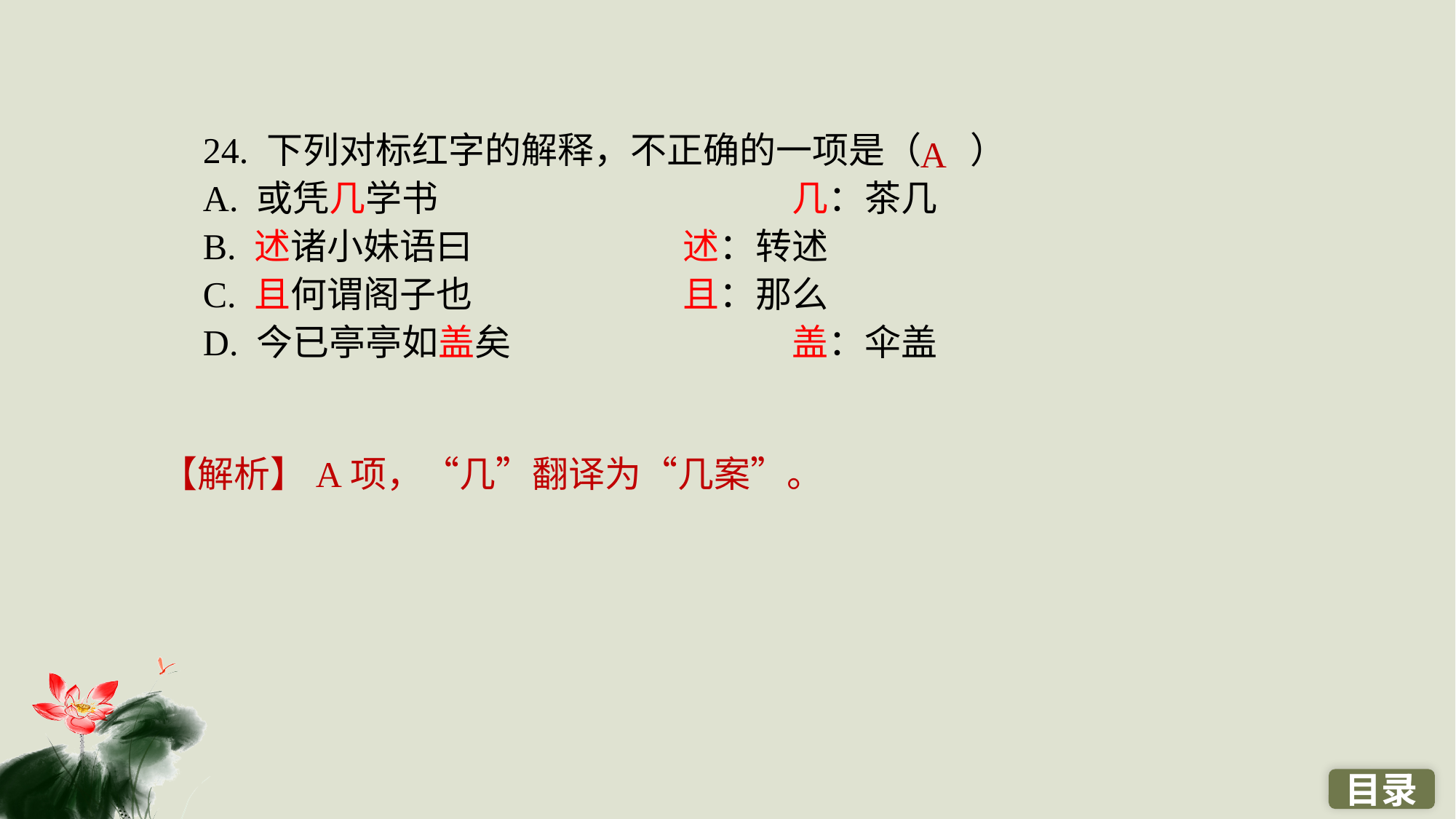

24. 下列对标红字的解释，不正确的一项是（      ）
A. 或凭几学书　　		　	几：茶几
B. 述诸小妹语曰　　		述：转述
C. 且何谓阁子也　　		且：那么
D. 今已亭亭如盖矣 			盖：伞盖
A
【解析】A项，“几”翻译为“几案”。